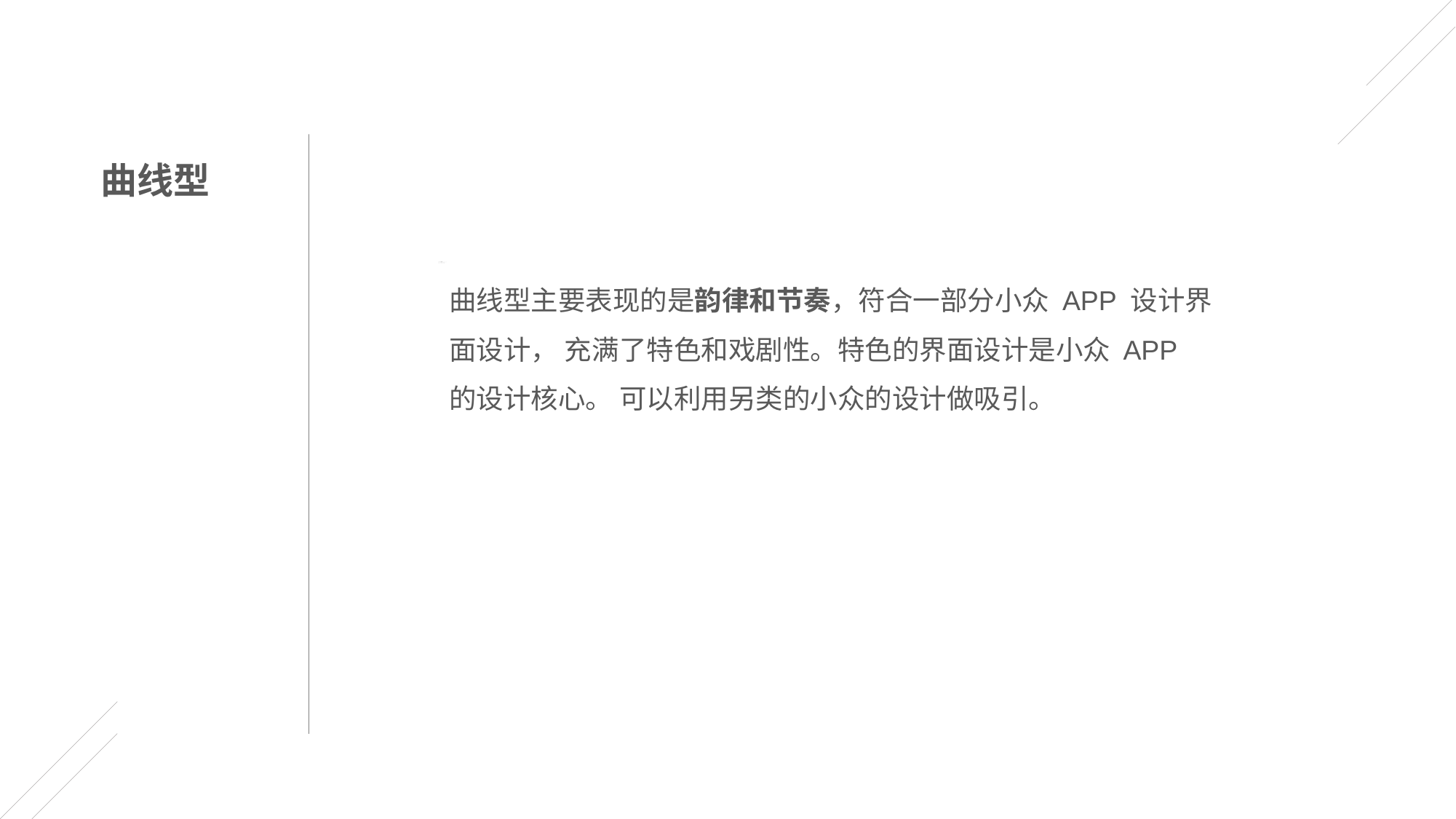

曲线型
曲线型主要表现的是韵律和节奏，符合一部分小众 APP 设计界面设计， 充满了特色和戏剧性。特色的界面设计是小众 APP 的设计核心。 可以利用另类的小众的设计做吸引。